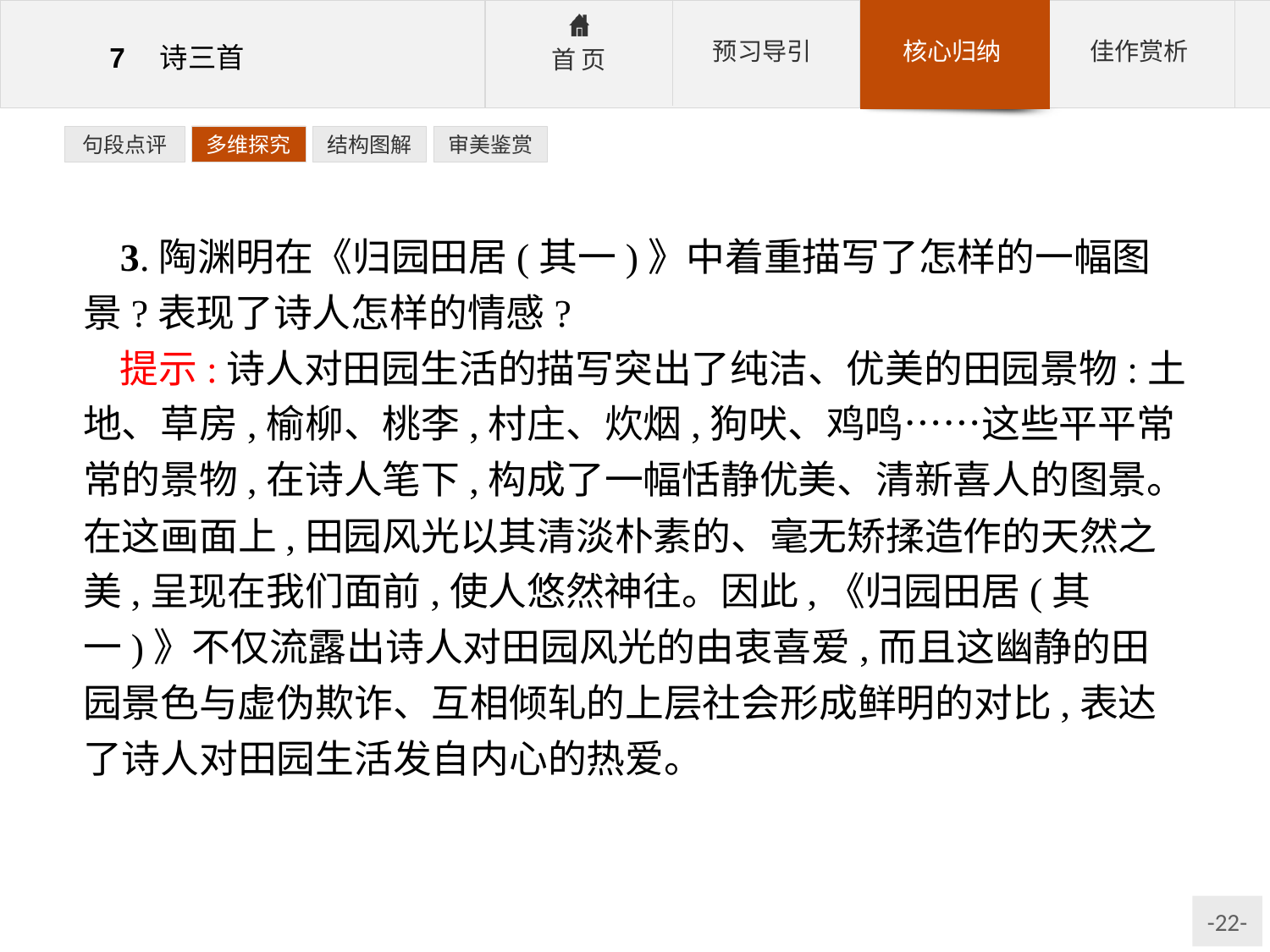

句段点评
多维探究
结构图解
审美鉴赏
3.陶渊明在《归园田居(其一)》中着重描写了怎样的一幅图景?表现了诗人怎样的情感?
提示:诗人对田园生活的描写突出了纯洁、优美的田园景物:土地、草房,榆柳、桃李,村庄、炊烟,狗吠、鸡鸣……这些平平常常的景物,在诗人笔下,构成了一幅恬静优美、清新喜人的图景。在这画面上,田园风光以其清淡朴素的、毫无矫揉造作的天然之美,呈现在我们面前,使人悠然神往。因此,《归园田居(其一)》不仅流露出诗人对田园风光的由衷喜爱,而且这幽静的田园景色与虚伪欺诈、互相倾轧的上层社会形成鲜明的对比,表达了诗人对田园生活发自内心的热爱。